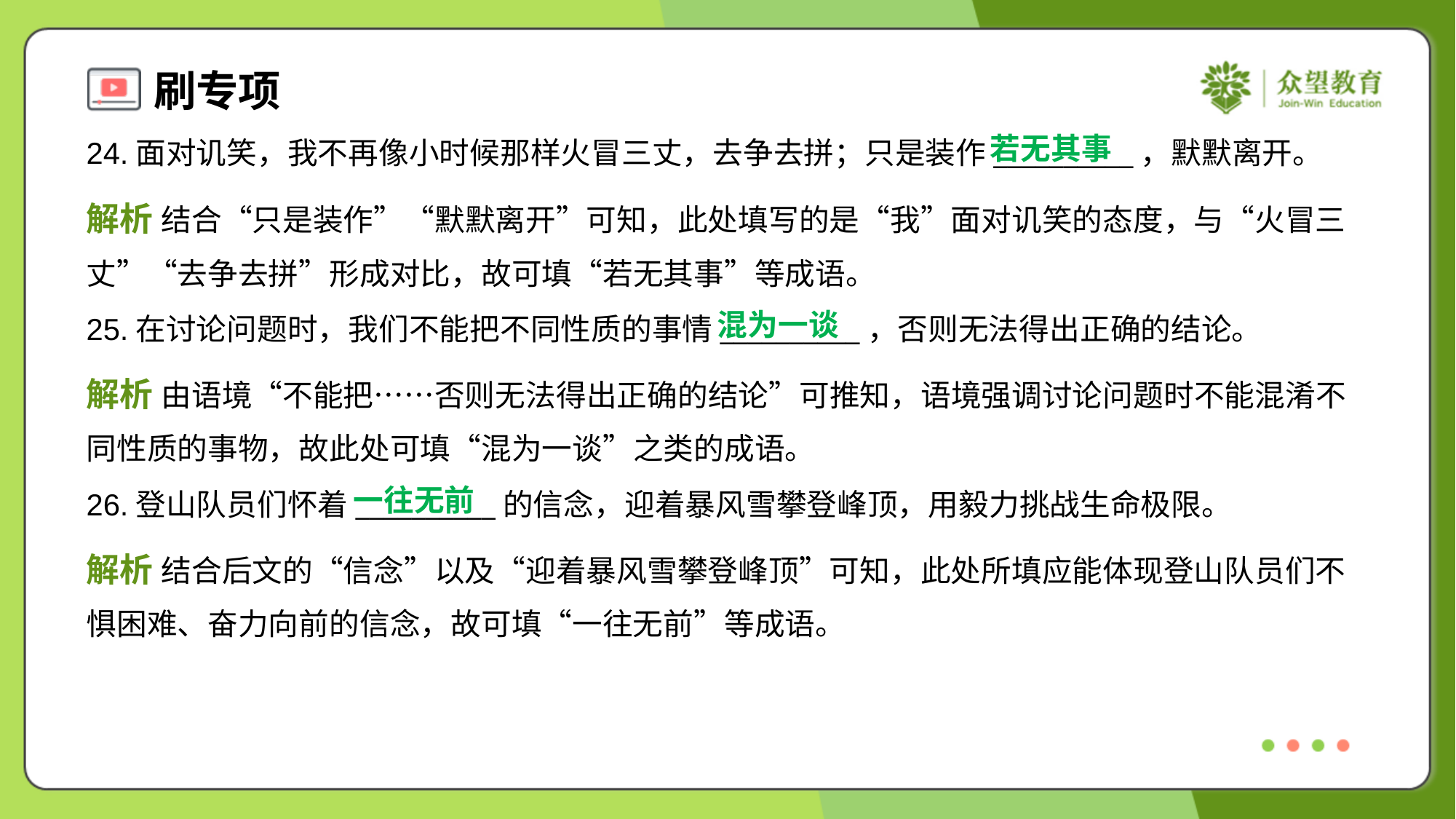

若无其事
24.面对讥笑，我不再像小时候那样火冒三丈，去争去拼；只是装作__________，默默离开。
解析 结合“只是装作”“默默离开”可知，此处填写的是“我”面对讥笑的态度，与“火冒三
丈”“去争去拼”形成对比，故可填“若无其事”等成语。
混为一谈
25.在讨论问题时，我们不能把不同性质的事情__________，否则无法得出正确的结论。
解析 由语境“不能把……否则无法得出正确的结论”可推知，语境强调讨论问题时不能混淆不
同性质的事物，故此处可填“混为一谈”之类的成语。
一往无前
26.登山队员们怀着__________的信念，迎着暴风雪攀登峰顶，用毅力挑战生命极限。
解析 结合后文的“信念”以及“迎着暴风雪攀登峰顶”可知，此处所填应能体现登山队员们不
惧困难、奋力向前的信念，故可填“一往无前”等成语。